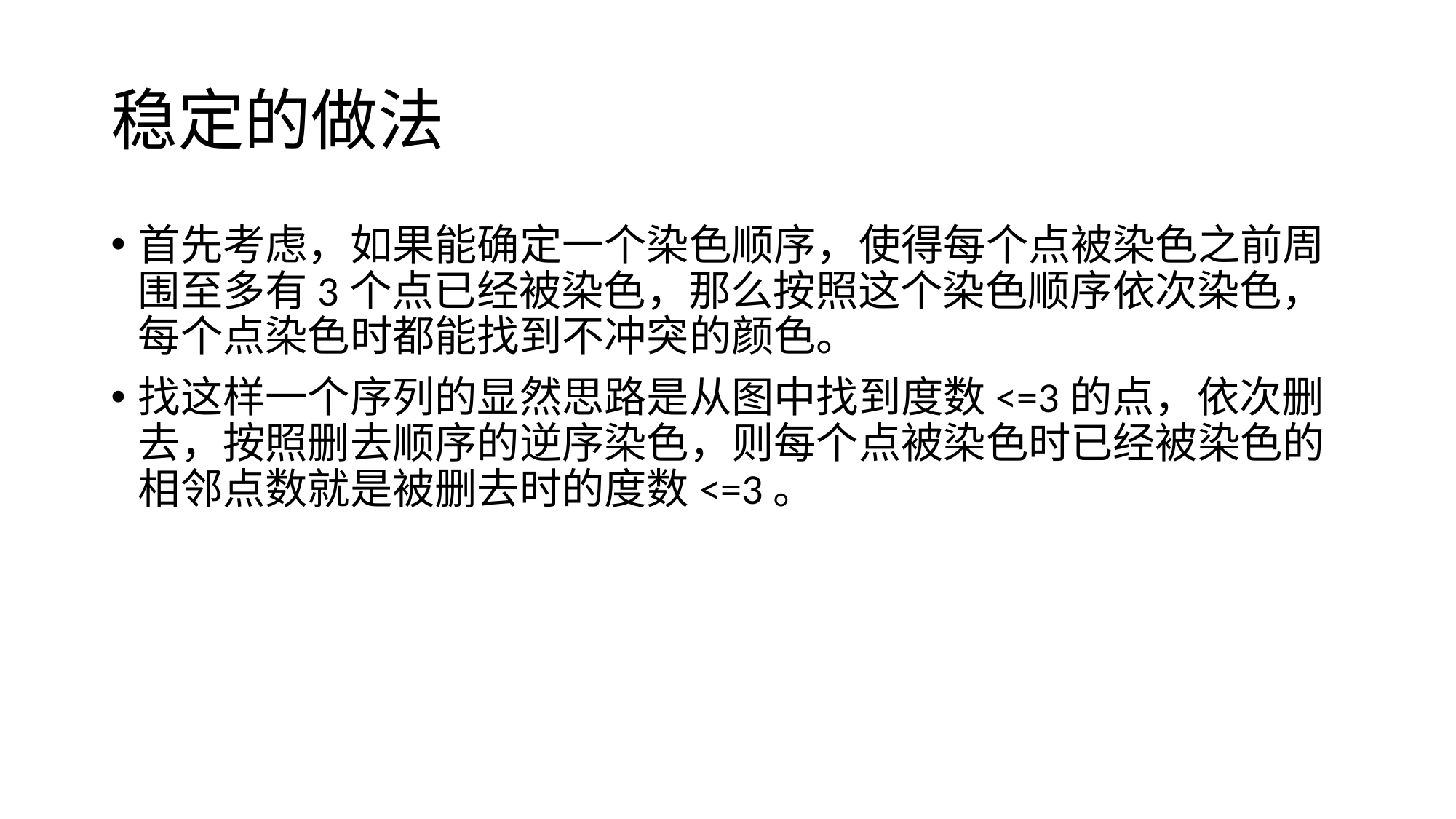

# 稳定的做法
首先考虑，如果能确定一个染色顺序，使得每个点被染色之前周围至多有3个点已经被染色，那么按照这个染色顺序依次染色，每个点染色时都能找到不冲突的颜色。
找这样一个序列的显然思路是从图中找到度数<=3的点，依次删去，按照删去顺序的逆序染色，则每个点被染色时已经被染色的相邻点数就是被删去时的度数<=3。